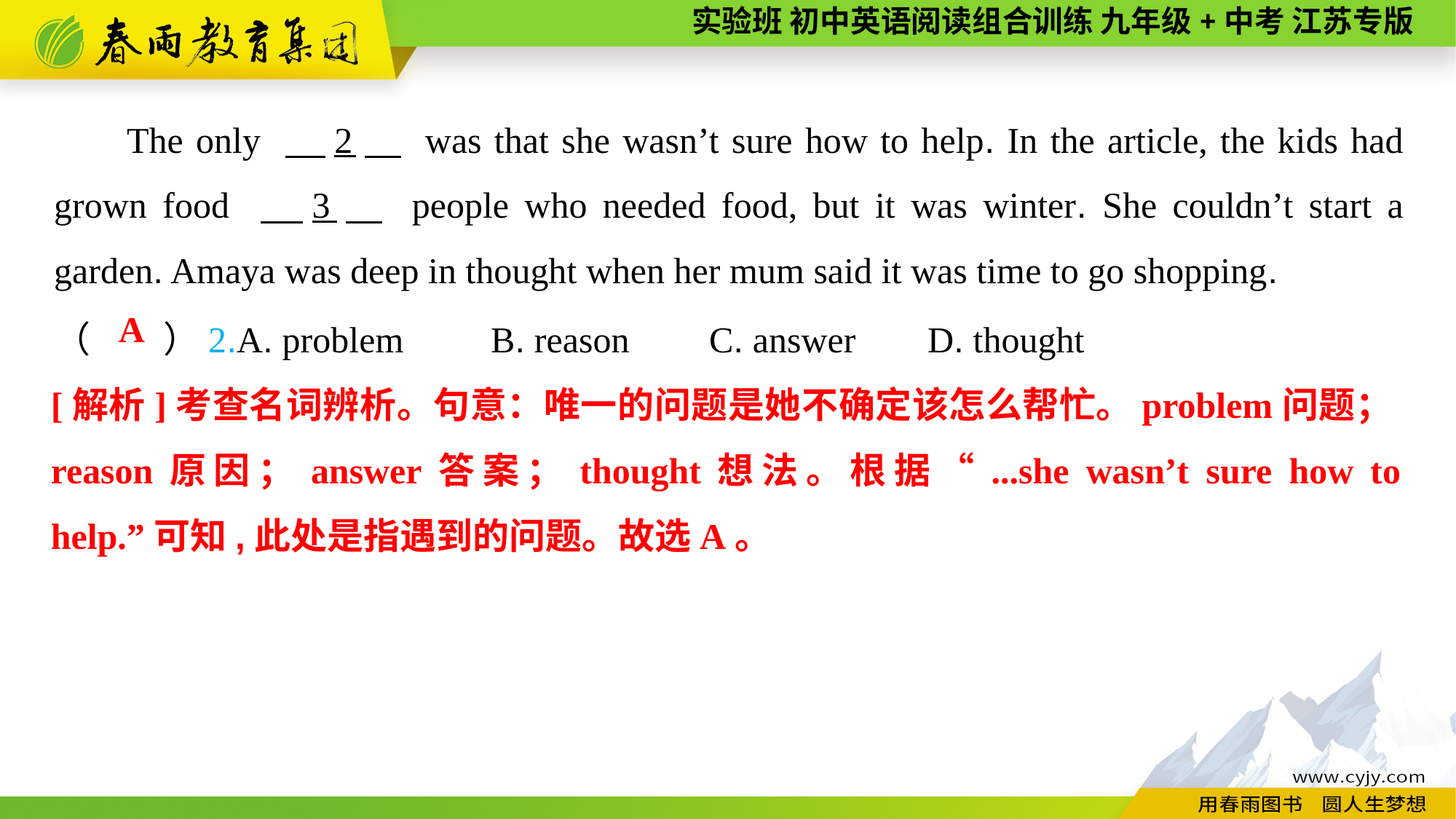

The only 　2　 was that she wasn’t sure how to help. In the article, the kids had grown food 　3　 people who needed food, but it was winter. She couldn’t start a garden. Amaya was deep in thought when her mum said it was time to go shopping.
（　　）2.A. problem	B. reason	C. answer	D. thought
A
[解析]考查名词辨析。句意：唯一的问题是她不确定该怎么帮忙。problem问题；reason原因；answer答案；thought想法。根据“...she wasn’t sure how to help.”可知,此处是指遇到的问题。故选A。